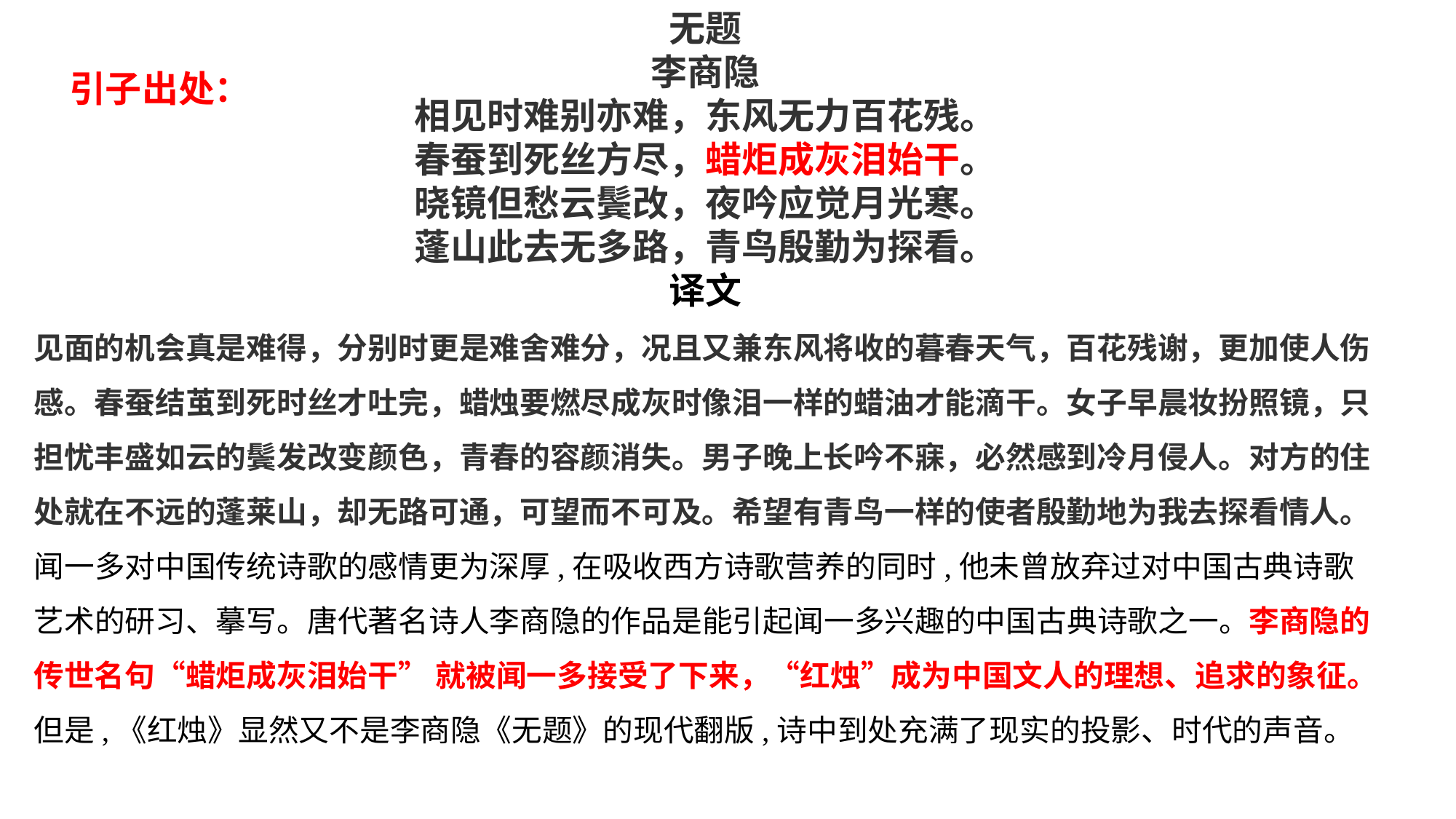

无题
李商隐
相见时难别亦难，东风无力百花残。
春蚕到死丝方尽，蜡炬成灰泪始干。
晓镜但愁云鬓改，夜吟应觉月光寒。
蓬山此去无多路，青鸟殷勤为探看。
译文
见面的机会真是难得，分别时更是难舍难分，况且又兼东风将收的暮春天气，百花残谢，更加使人伤感。春蚕结茧到死时丝才吐完，蜡烛要燃尽成灰时像泪一样的蜡油才能滴干。女子早晨妆扮照镜，只担忧丰盛如云的鬓发改变颜色，青春的容颜消失。男子晚上长吟不寐，必然感到冷月侵人。对方的住处就在不远的蓬莱山，却无路可通，可望而不可及。希望有青鸟一样的使者殷勤地为我去探看情人。闻一多对中国传统诗歌的感情更为深厚,在吸收西方诗歌营养的同时,他未曾放弃过对中国古典诗歌艺术的研习、摹写。唐代著名诗人李商隐的作品是能引起闻一多兴趣的中国古典诗歌之一。李商隐的传世名句“蜡炬成灰泪始干” 就被闻一多接受了下来，“红烛”成为中国文人的理想、追求的象征。但是,《红烛》显然又不是李商隐《无题》的现代翻版,诗中到处充满了现实的投影、时代的声音。
引子出处：